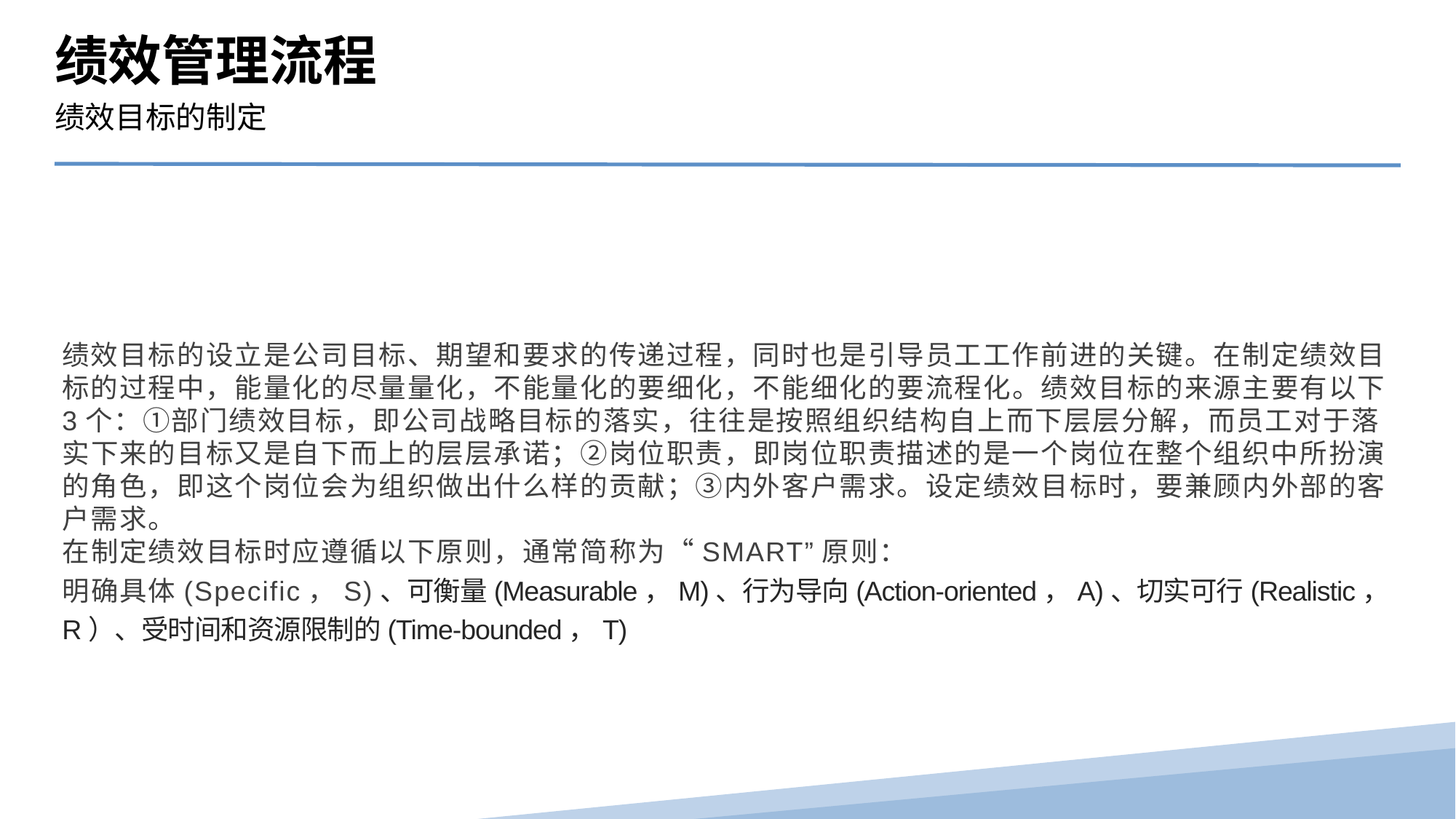

绩效管理流程
绩效目标的制定
绩效目标的设立是公司目标、期望和要求的传递过程，同时也是引导员工工作前进的关键。在制定绩效目标的过程中，能量化的尽量量化，不能量化的要细化，不能细化的要流程化。绩效目标的来源主要有以下3个：①部门绩效目标，即公司战略目标的落实，往往是按照组织结构自上而下层层分解，而员工对于落实下来的目标又是自下而上的层层承诺；②岗位职责，即岗位职责描述的是一个岗位在整个组织中所扮演的角色，即这个岗位会为组织做出什么样的贡献；③内外客户需求。设定绩效目标时，要兼顾内外部的客户需求。
在制定绩效目标时应遵循以下原则，通常简称为“SMART”原则：
明确具体(Specific，S)、可衡量(Measurable，M)、行为导向(Action-oriented，A)、切实可行(Realistic，R）、受时间和资源限制的(Time-bounded，T)